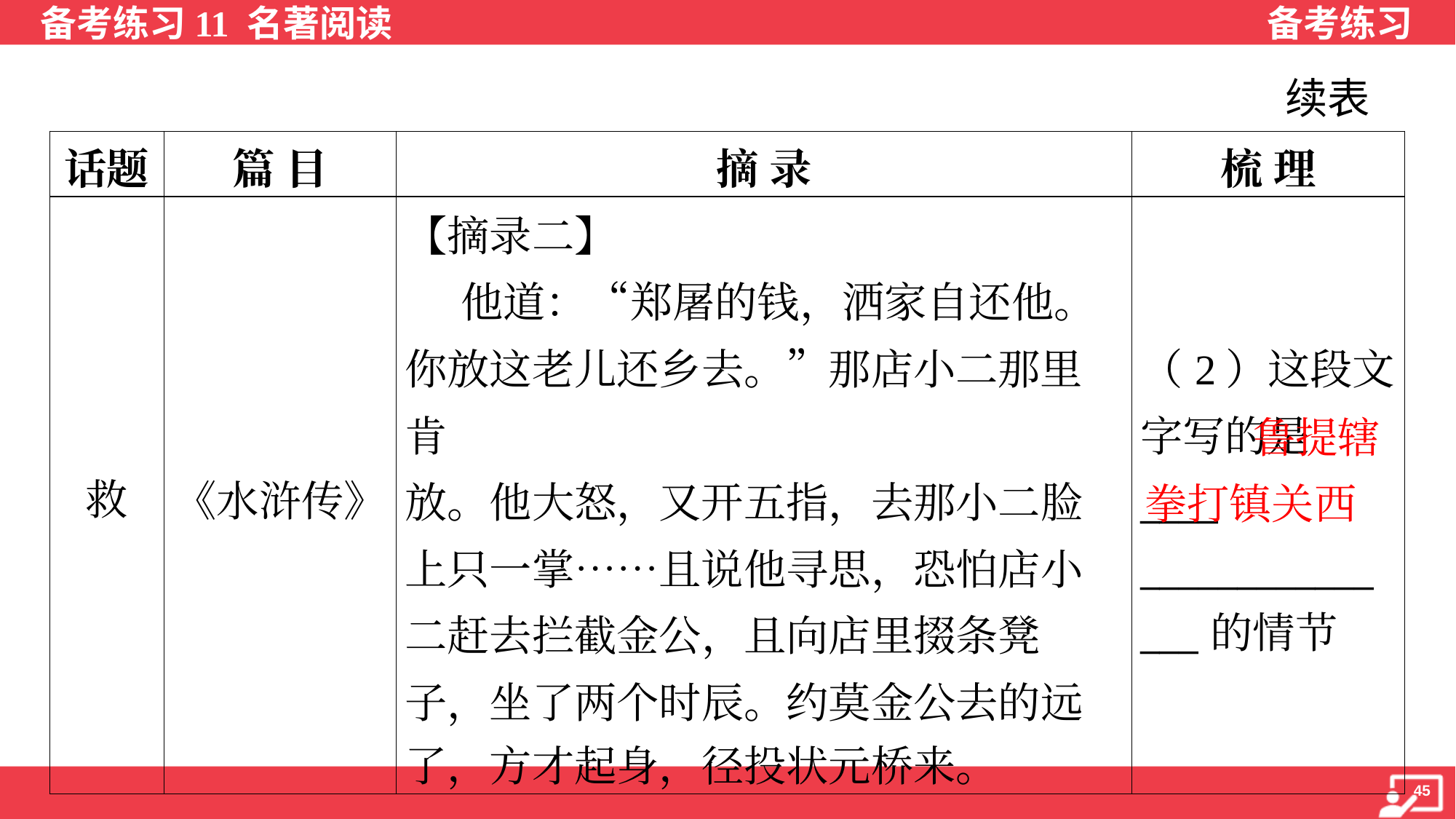

续表
| 话题 | 篇 目 | 摘 录 | 梳 理 |
| --- | --- | --- | --- |
| 救 | 《水浒传》 | 【摘录二】 他道：“郑屠的钱，洒家自还他。 你放这老儿还乡去。”那店小二那里肯 放。他大怒，又开五指，去那小二脸 上只一掌……且说他寻思，恐怕店小 二赶去拦截金公，且向店里掇条凳 子，坐了两个时辰。约莫金公去的远 了，方才起身，径投状元桥来。 | （2）这段文 字写的是\_\_\_\_ \_\_\_\_\_\_\_\_\_\_\_\_ \_\_\_的情节 |
         鲁提辖拳打镇关西